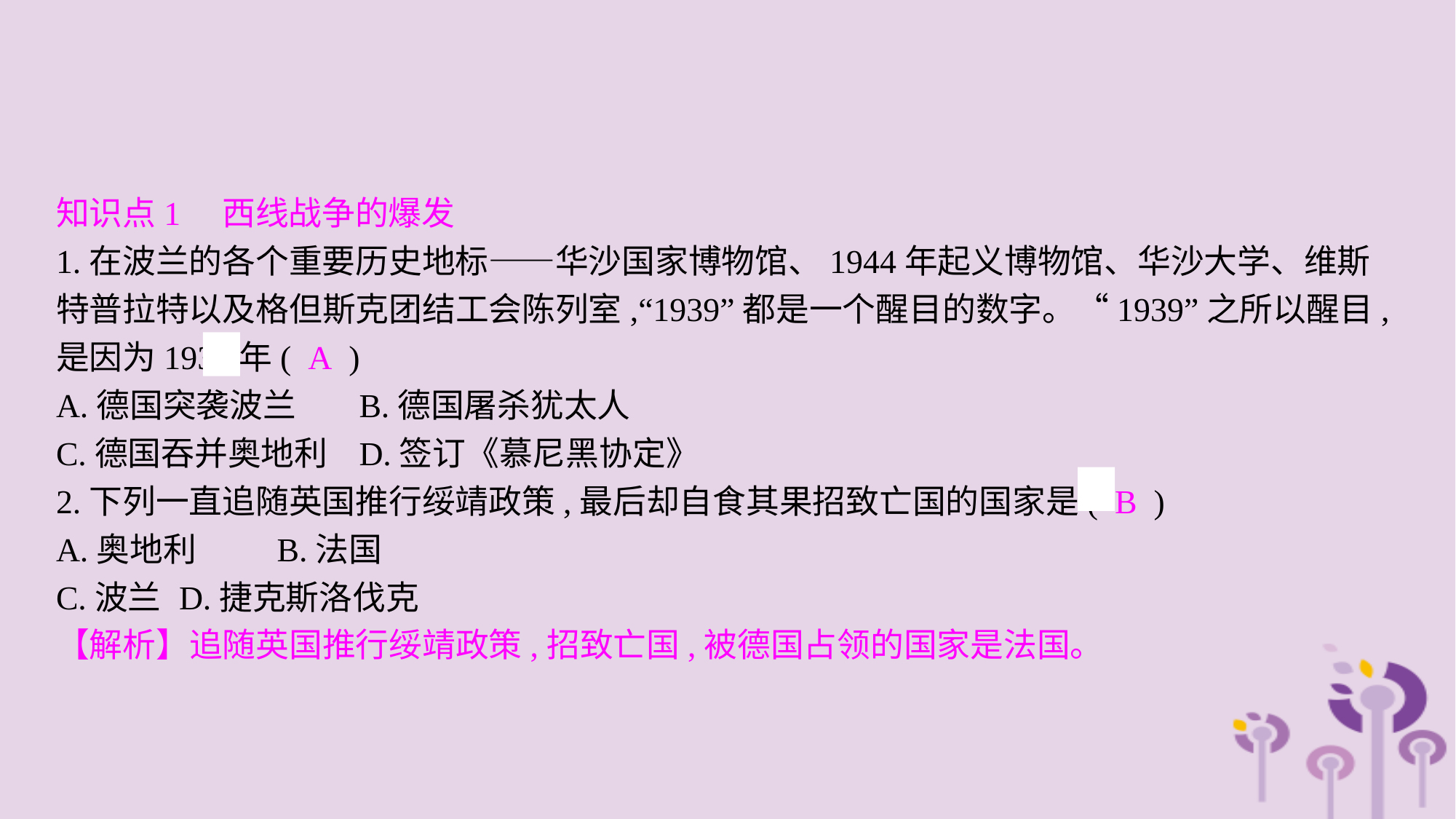

知识点1　西线战争的爆发
1.在波兰的各个重要历史地标——华沙国家博物馆、1944年起义博物馆、华沙大学、维斯特普拉特以及格但斯克团结工会陈列室,“1939”都是一个醒目的数字。“1939”之所以醒目,是因为1939年(  A  )
A.德国突袭波兰	B.德国屠杀犹太人
C.德国吞并奥地利	D.签订《慕尼黑协定》
2.下列一直追随英国推行绥靖政策,最后却自食其果招致亡国的国家是(  B  )
A.奥地利	B.法国
C.波兰	D.捷克斯洛伐克
【解析】追随英国推行绥靖政策,招致亡国,被德国占领的国家是法国。